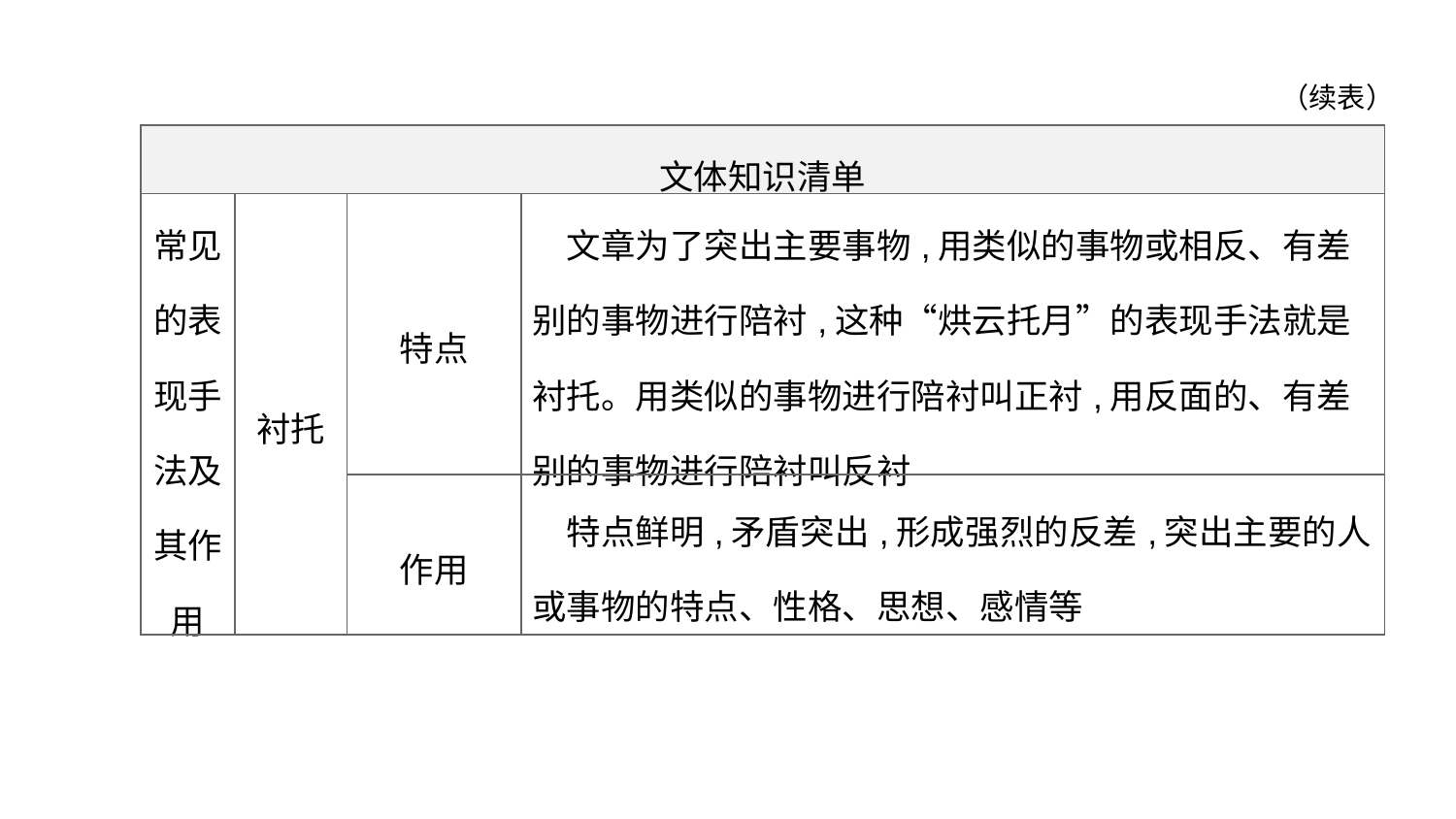

（续表）
| 文体知识清单 |  |  |  |
| --- | --- | --- | --- |
| 常见的表现手法及其作用 | 衬托 | 特点 | 文章为了突出主要事物,用类似的事物或相反、有差别的事物进行陪衬,这种“烘云托月”的表现手法就是衬托。用类似的事物进行陪衬叫正衬,用反面的、有差别的事物进行陪衬叫反衬 |
|  |  | 作用 | 特点鲜明,矛盾突出,形成强烈的反差,突出主要的人或事物的特点、性格、思想、感情等 |